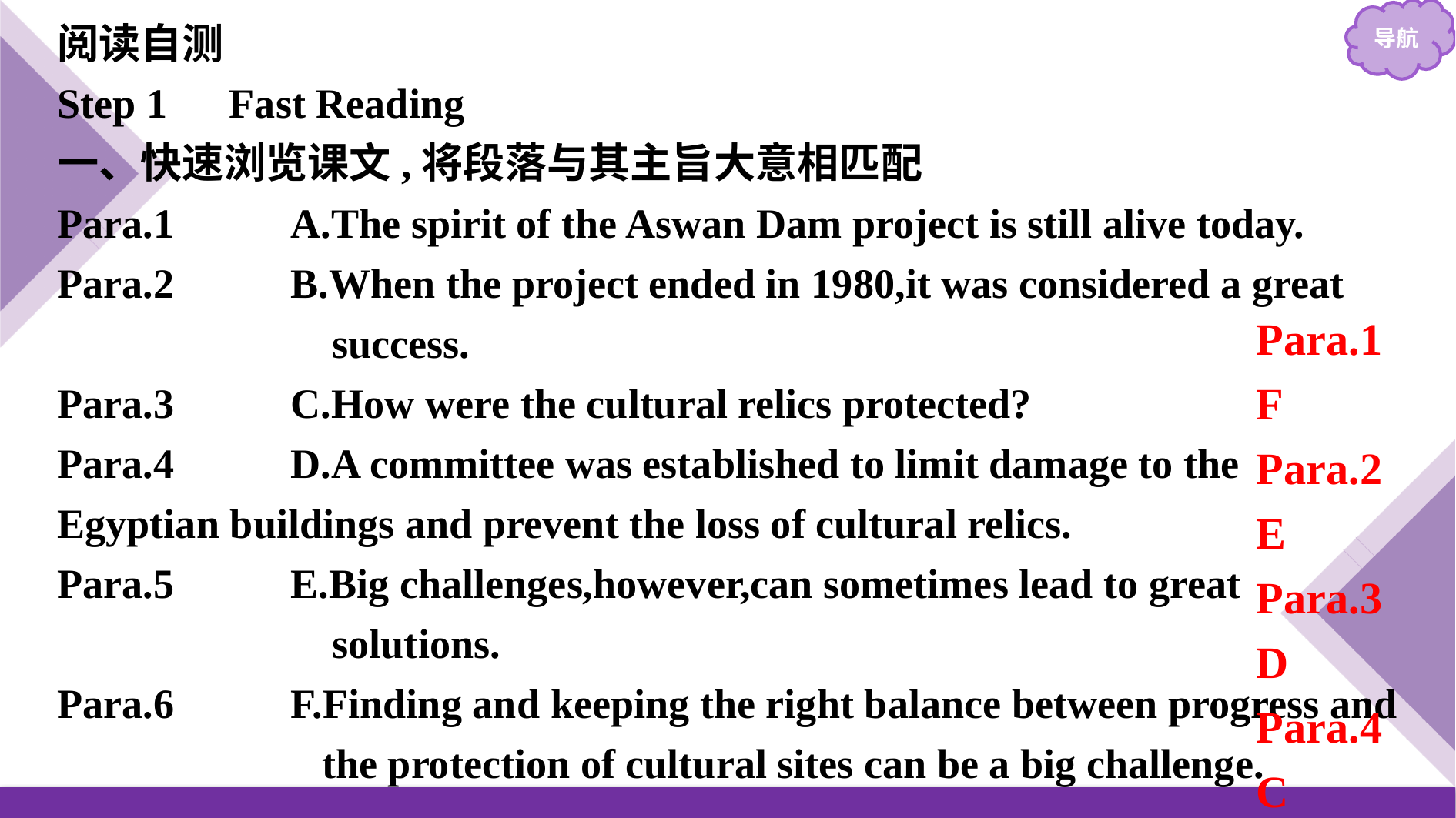

阅读自测
Step 1　Fast Reading
一、快速浏览课文,将段落与其主旨大意相匹配
Para.1　　	A.The spirit of the Aswan Dam project is still alive today.
Para.2		B.When the project ended in 1980,it was considered a great
		    success.
Para.3		C.How were the cultural relics protected?
Para.4		D.A committee was established to limit damage to the Egyptian buildings and prevent the loss of cultural relics.
Para.5		E.Big challenges,however,can sometimes lead to great
		    solutions.
Para.6		F.Finding and keeping the right balance between progress and
		   the protection of cultural sites can be a big challenge.
Para.1 F
Para.2 E
Para.3 D
Para.4 C
Para.5 B
Para.6 A